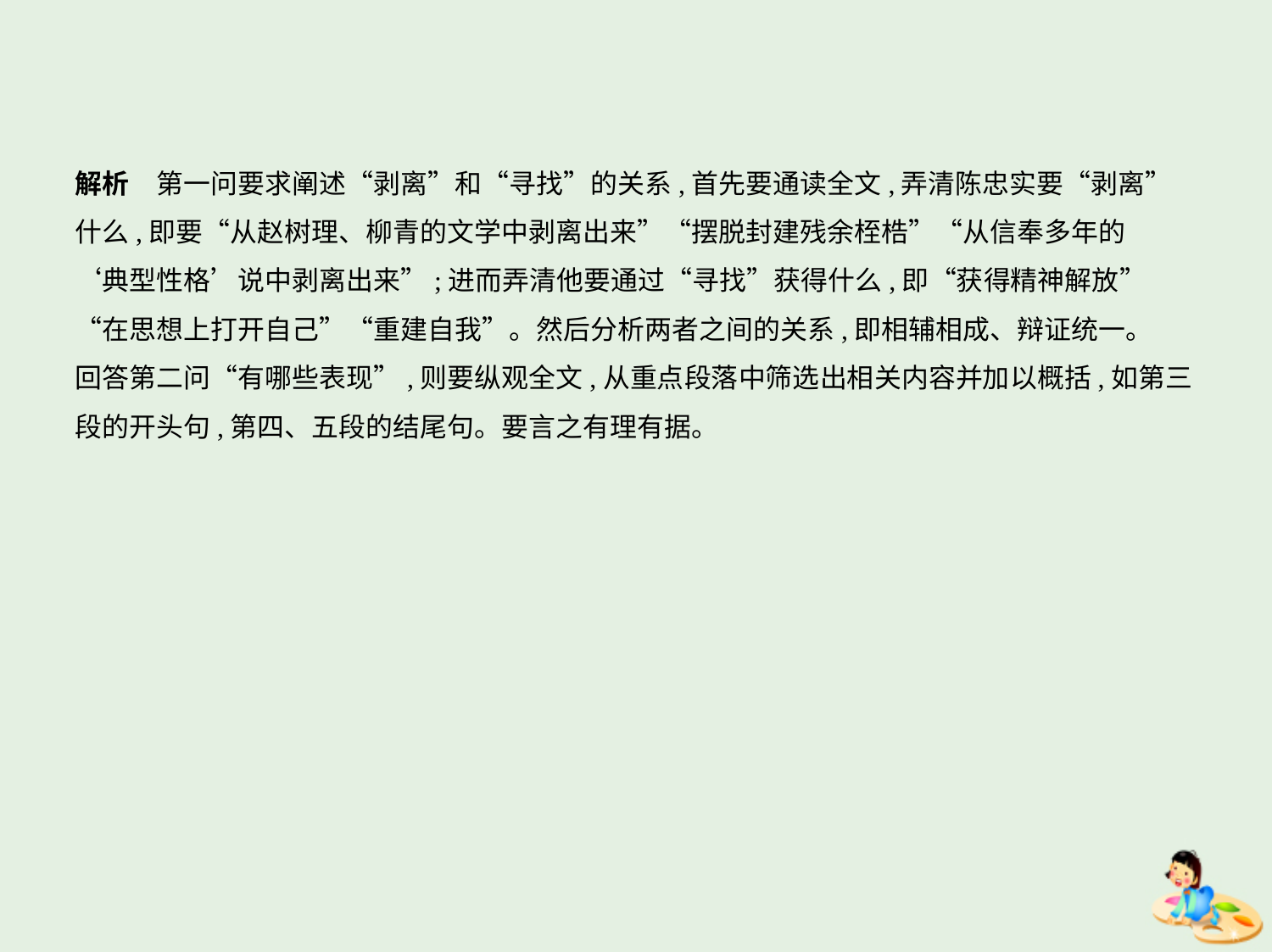

解析　第一问要求阐述“剥离”和“寻找”的关系,首先要通读全文,弄清陈忠实要“剥离”
什么,即要“从赵树理、柳青的文学中剥离出来”“摆脱封建残余桎梏”“从信奉多年的
‘典型性格’说中剥离出来”;进而弄清他要通过“寻找”获得什么,即“获得精神解放”
“在思想上打开自己”“重建自我”。然后分析两者之间的关系,即相辅相成、辩证统一。
回答第二问“有哪些表现”,则要纵观全文,从重点段落中筛选出相关内容并加以概括,如第三
段的开头句,第四、五段的结尾句。要言之有理有据。